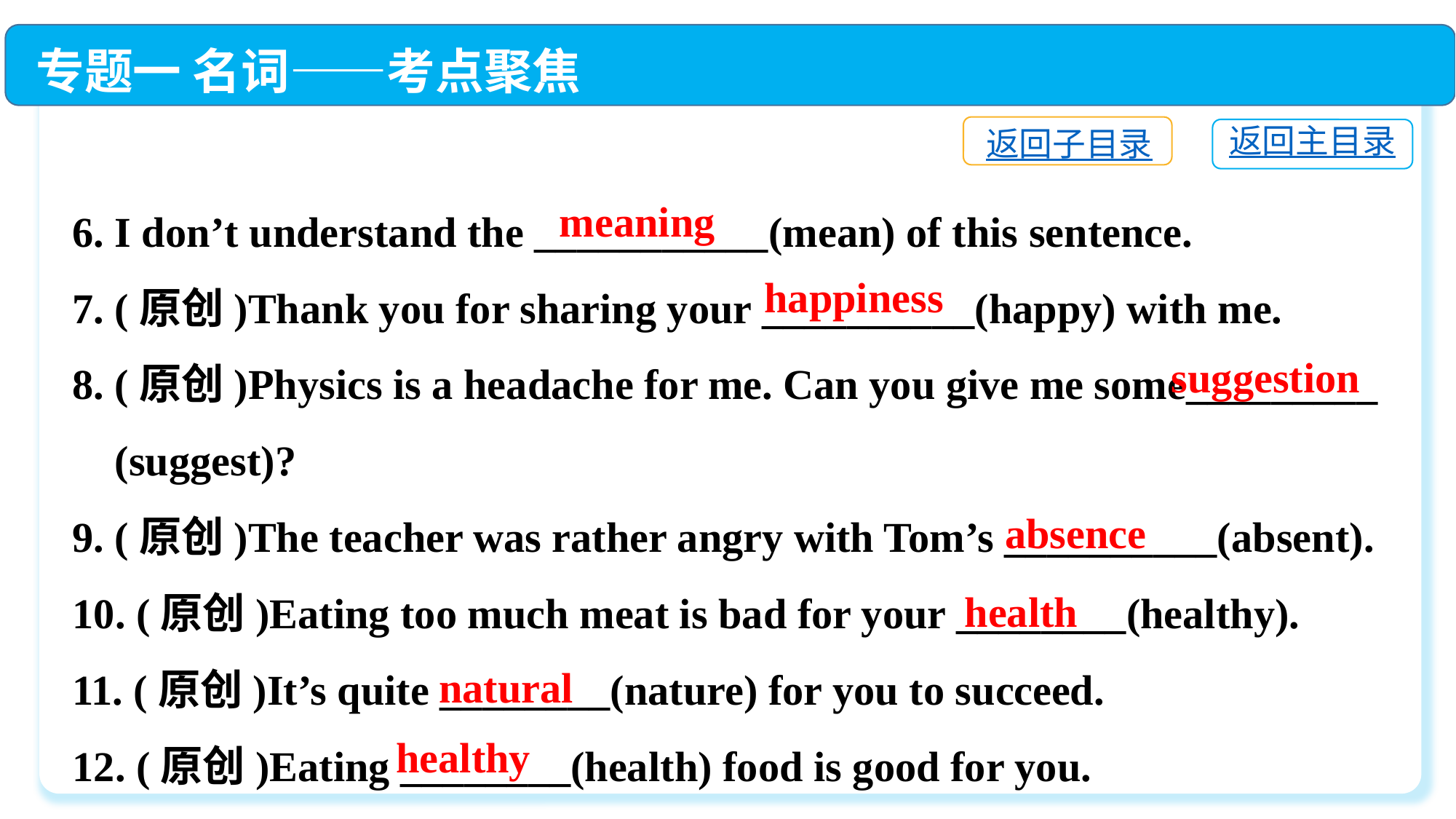

专题一 名词——考点聚焦

返回子目录
返回主目录
6. I don’t understand the ___________(mean) of this sentence.
7. (原创)Thank you for sharing your __________(happy) with me.
8. (原创)Physics is a headache for me. Can you give me some_________
    (suggest)?
9. (原创)The teacher was rather angry with Tom’s __________(absent).
10. (原创)Eating too much meat is bad for your ________(healthy).
11. (原创)It’s quite ________(nature) for you to succeed.
12. (原创)Eating ________(health) food is good for you.
meaning

happiness
suggestion
absence
health
natural
healthy